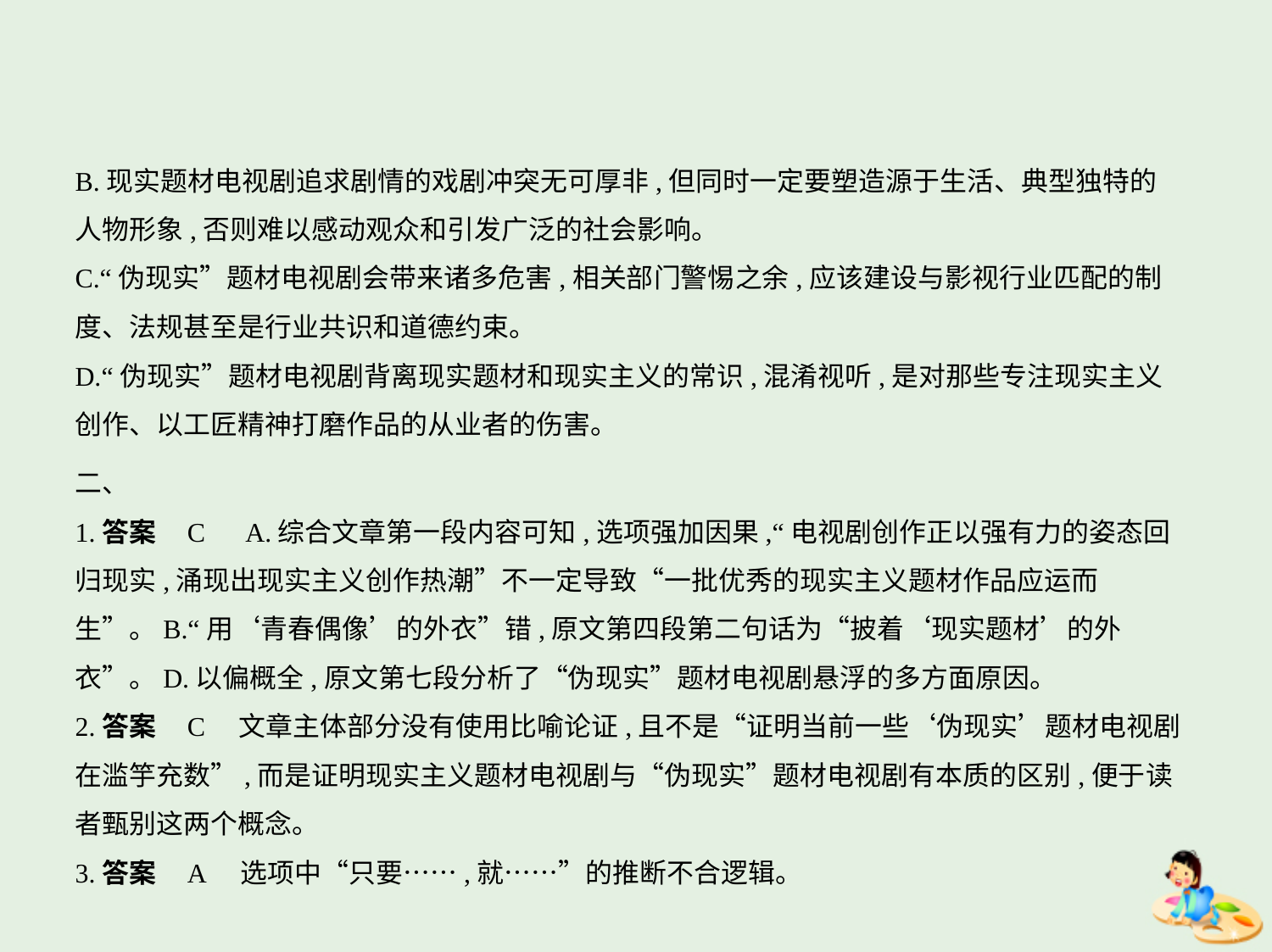

B.现实题材电视剧追求剧情的戏剧冲突无可厚非,但同时一定要塑造源于生活、典型独特的
人物形象,否则难以感动观众和引发广泛的社会影响。
C.“伪现实”题材电视剧会带来诸多危害,相关部门警惕之余,应该建设与影视行业匹配的制
度、法规甚至是行业共识和道德约束。
D.“伪现实”题材电视剧背离现实题材和现实主义的常识,混淆视听,是对那些专注现实主义
创作、以工匠精神打磨作品的从业者的伤害。
二、
1.答案    C　A.综合文章第一段内容可知,选项强加因果,“电视剧创作正以强有力的姿态回
归现实,涌现出现实主义创作热潮”不一定导致“一批优秀的现实主义题材作品应运而
生”。B.“用‘青春偶像’的外衣”错,原文第四段第二句话为“披着‘现实题材’的外
衣”。D.以偏概全,原文第七段分析了“伪现实”题材电视剧悬浮的多方面原因。
2.答案    C　文章主体部分没有使用比喻论证,且不是“证明当前一些‘伪现实’题材电视剧
在滥竽充数”,而是证明现实主义题材电视剧与“伪现实”题材电视剧有本质的区别,便于读
者甄别这两个概念。
3.答案    A　选项中“只要……,就……”的推断不合逻辑。